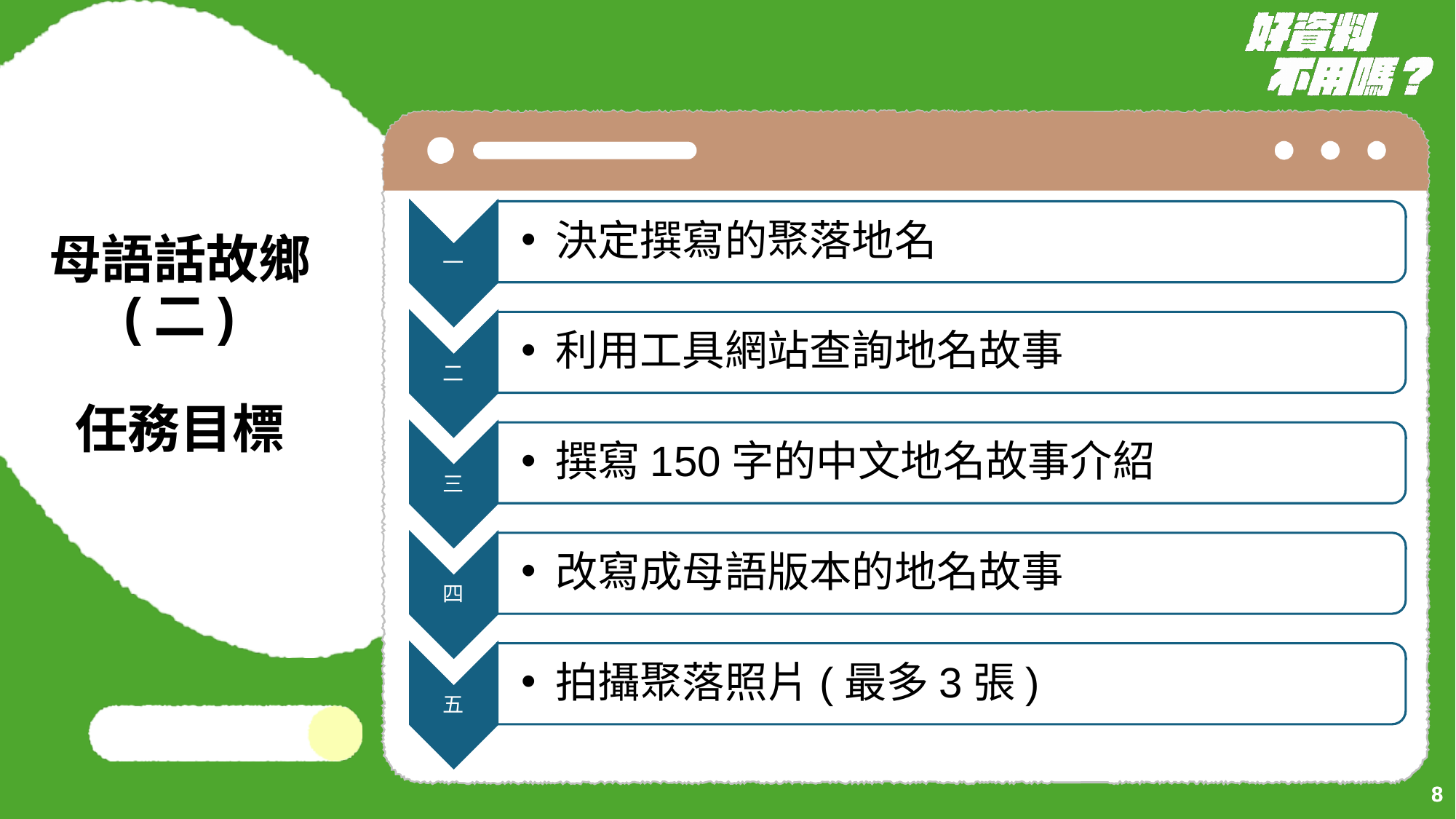

一
決定撰寫的聚落地名
二
利用工具網站查詢地名故事
三
撰寫150字的中文地名故事介紹
四
改寫成母語版本的地名故事
五
拍攝聚落照片(最多3張)
母語話故鄉
(二)

任務目標